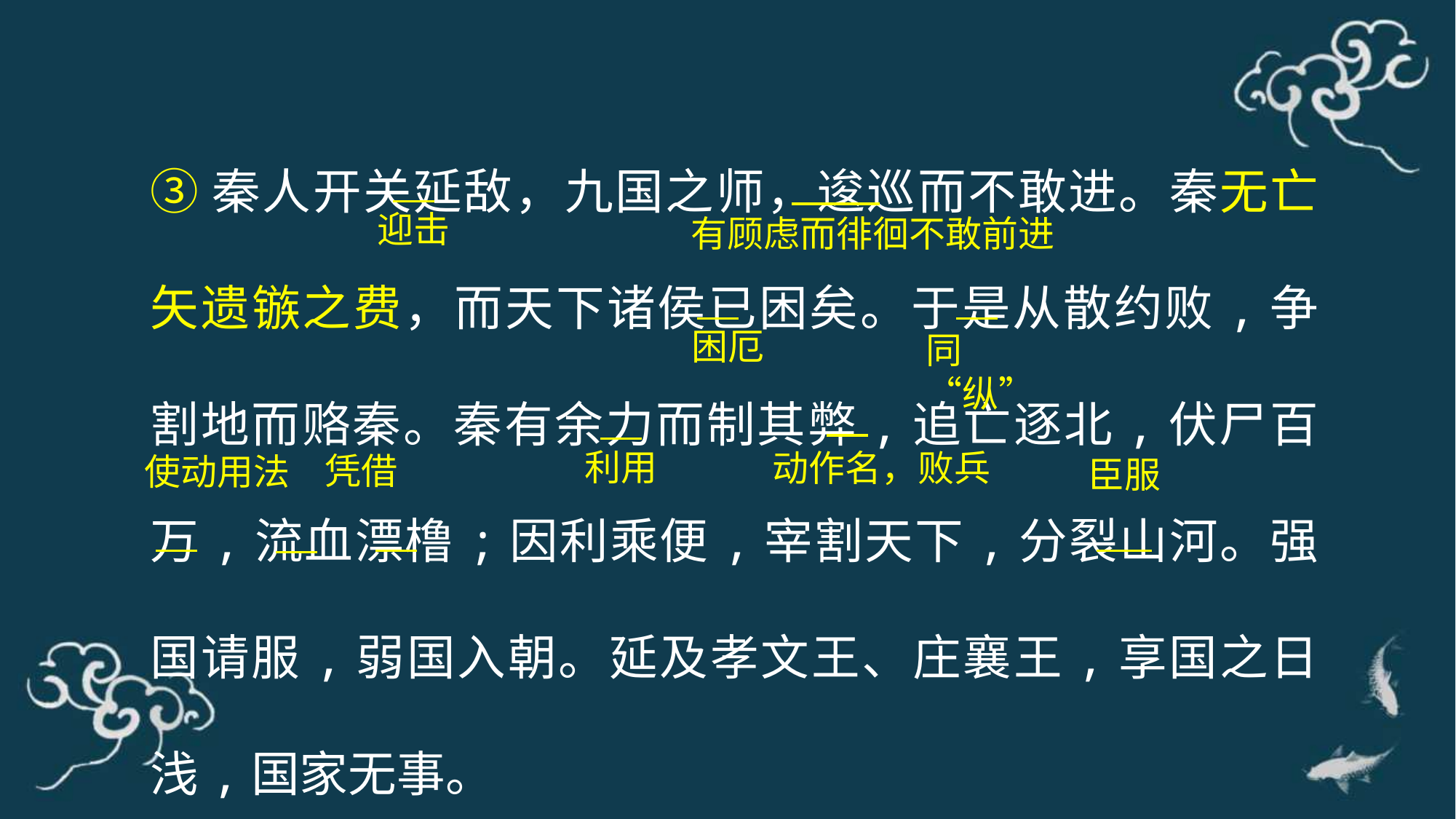

③秦人开关延敌，九国之师，逡巡而不敢进。秦无亡矢遗镞之费，而天下诸侯已困矣。于是从散约败,争割地而赂秦。秦有余力而制其弊,追亡逐北,伏尸百万,流血漂橹;因利乘便,宰割天下,分裂山河。强国请服,弱国入朝。延及孝文王、庄襄王,享国之日浅,国家无事。
迎击
有顾虑而徘徊不敢前进
困厄
同“纵”
利用
动作名，败兵
凭借
使动用法
臣服